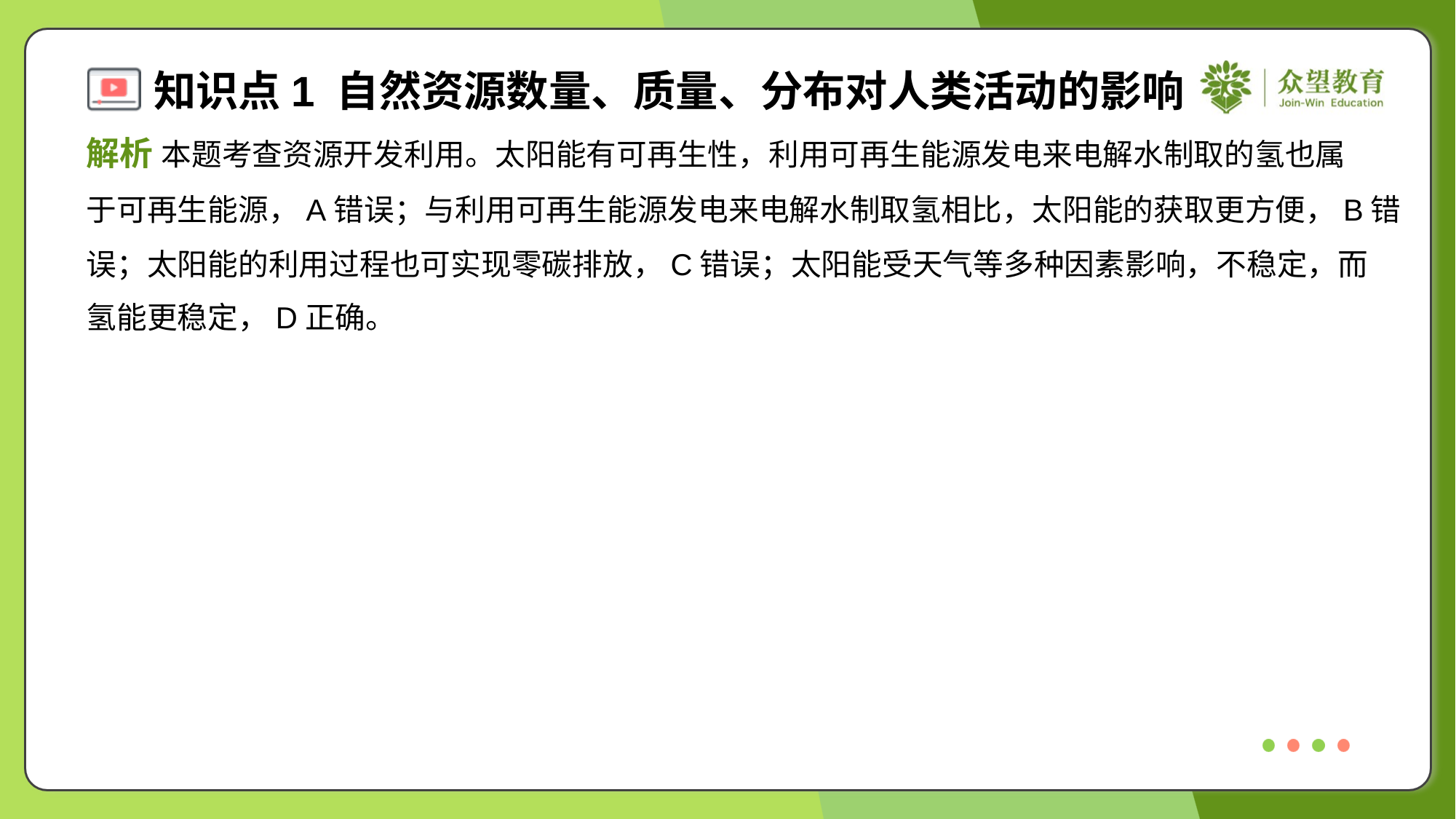

解析 本题考查资源开发利用。太阳能有可再生性，利用可再生能源发电来电解水制取的氢也属
于可再生能源，A错误；与利用可再生能源发电来电解水制取氢相比，太阳能的获取更方便，B错
误；太阳能的利用过程也可实现零碳排放，C错误；太阳能受天气等多种因素影响，不稳定，而
氢能更稳定，D正确。